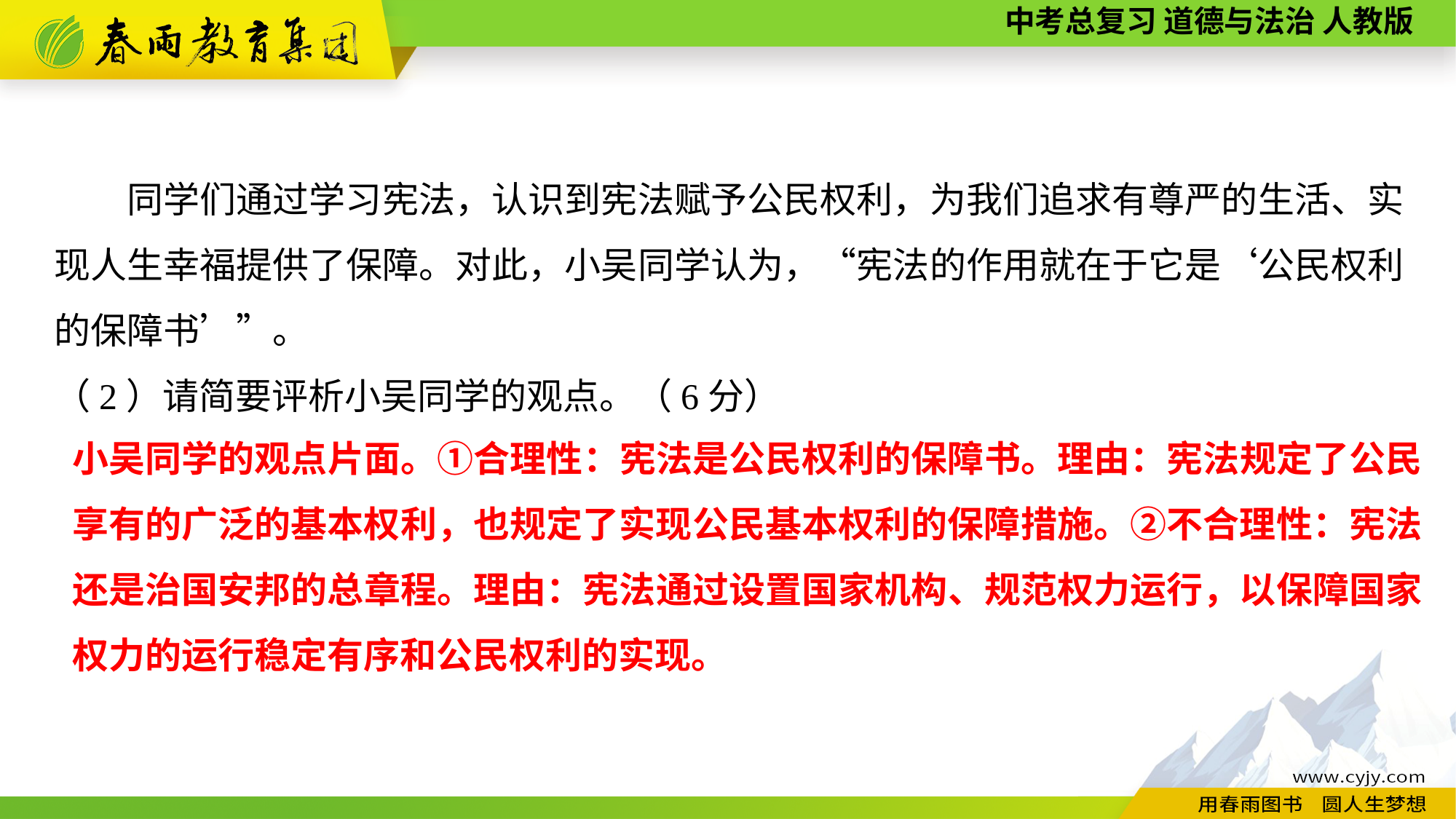

同学们通过学习宪法，认识到宪法赋予公民权利，为我们追求有尊严的生活、实现人生幸福提供了保障。对此，小吴同学认为，“宪法的作用就在于它是‘公民权利的保障书’”。
（2）请简要评析小吴同学的观点。（6分）
小吴同学的观点片面。①合理性：宪法是公民权利的保障书。理由：宪法规定了公民享有的广泛的基本权利，也规定了实现公民基本权利的保障措施。②不合理性：宪法还是治国安邦的总章程。理由：宪法通过设置国家机构、规范权力运行，以保障国家权力的运行稳定有序和公民权利的实现。